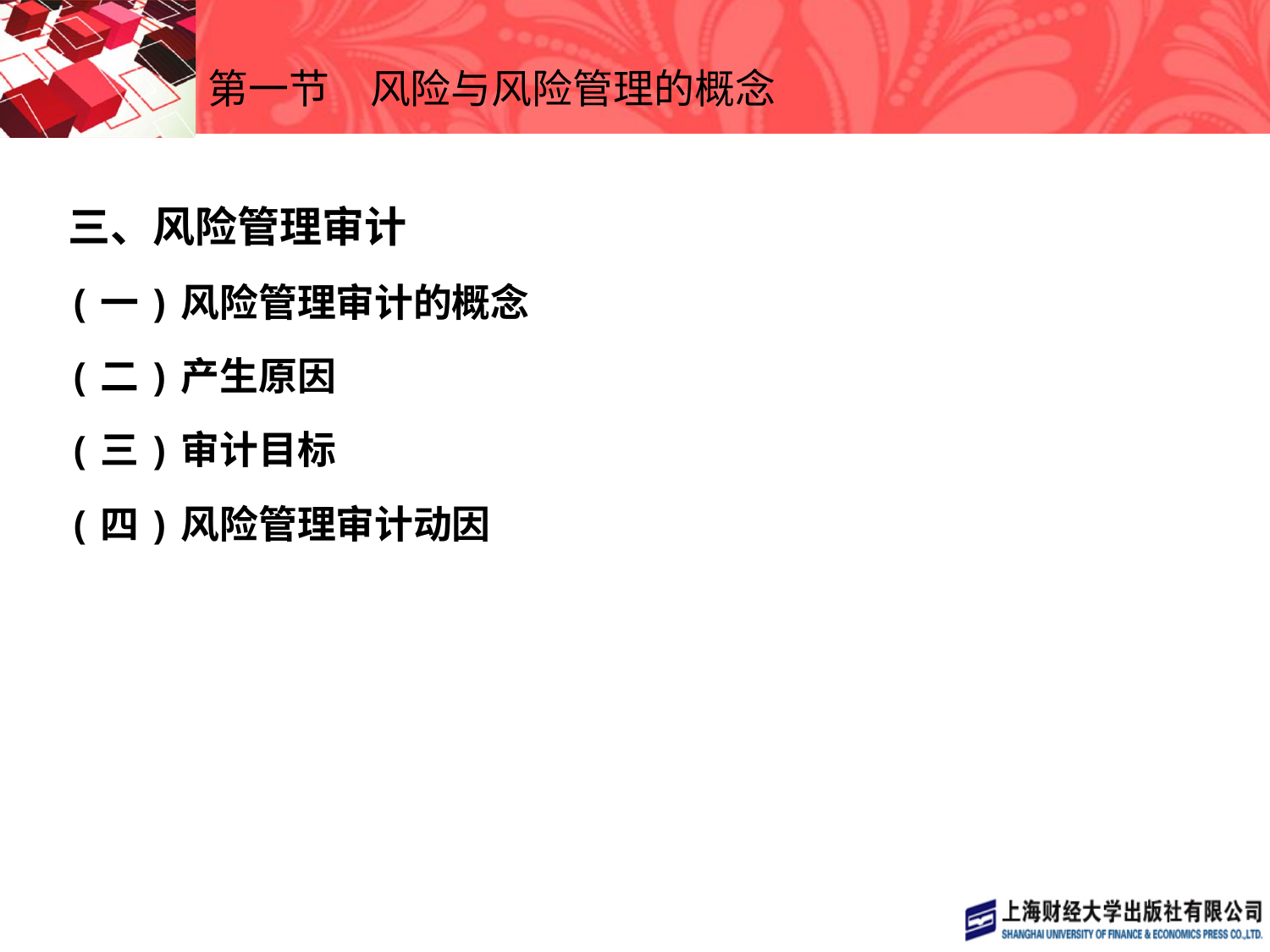

# 第一节　风险与风险管理的概念
三、风险管理审计
(一)风险管理审计的概念
(二)产生原因
(三)审计目标
(四)风险管理审计动因